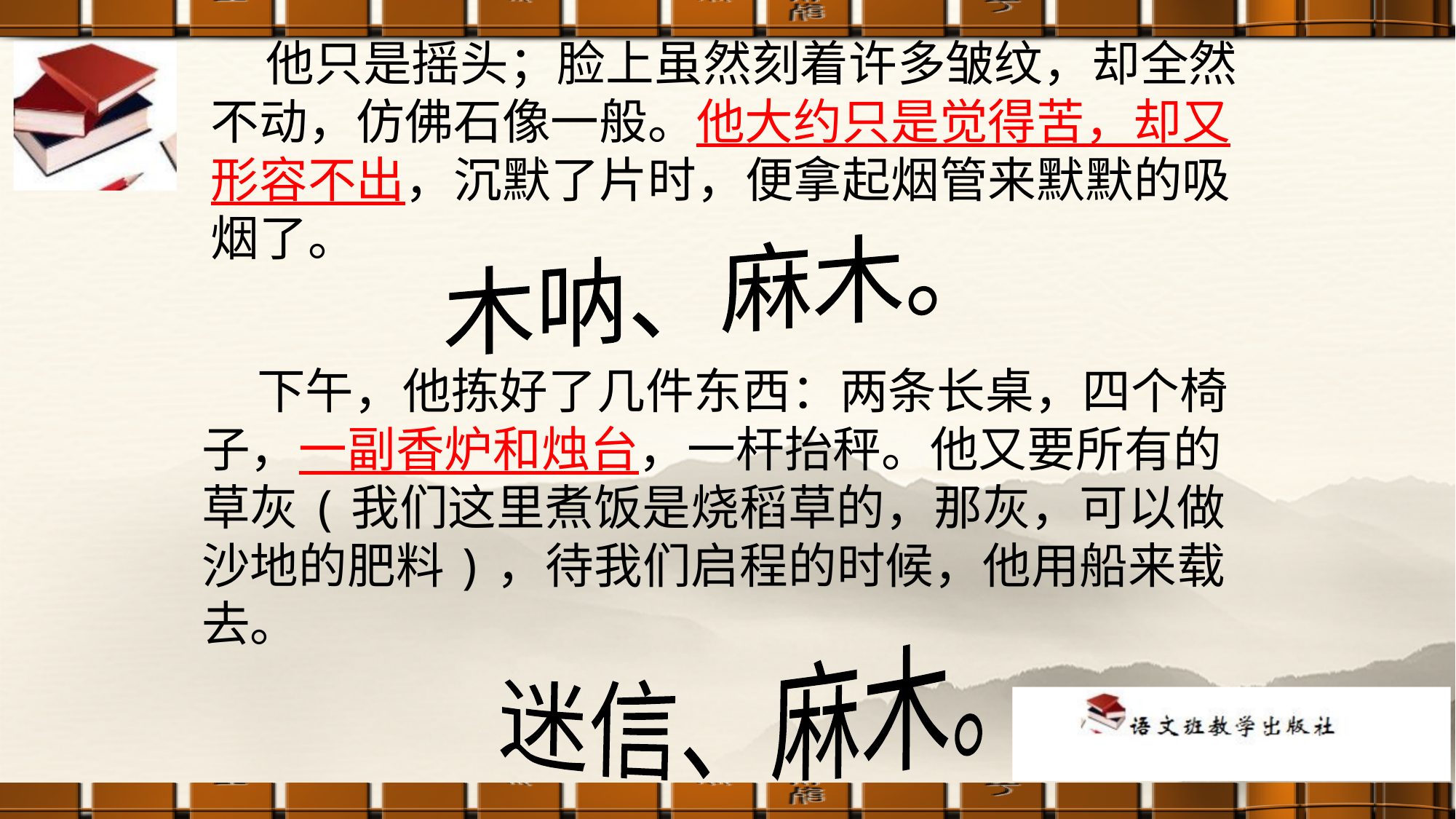

他只是摇头；脸上虽然刻着许多皱纹，却全然不动，仿佛石像一般。他大约只是觉得苦，却又形容不出，沉默了片时，便拿起烟管来默默的吸烟了。
木呐、麻木。
    下午，他拣好了几件东西：两条长桌，四个椅子，一副香炉和烛台，一杆抬秤。他又要所有的草灰(我们这里煮饭是烧稻草的，那灰，可以做沙地的肥料)，待我们启程的时候，他用船来载去。
迷信、麻木。